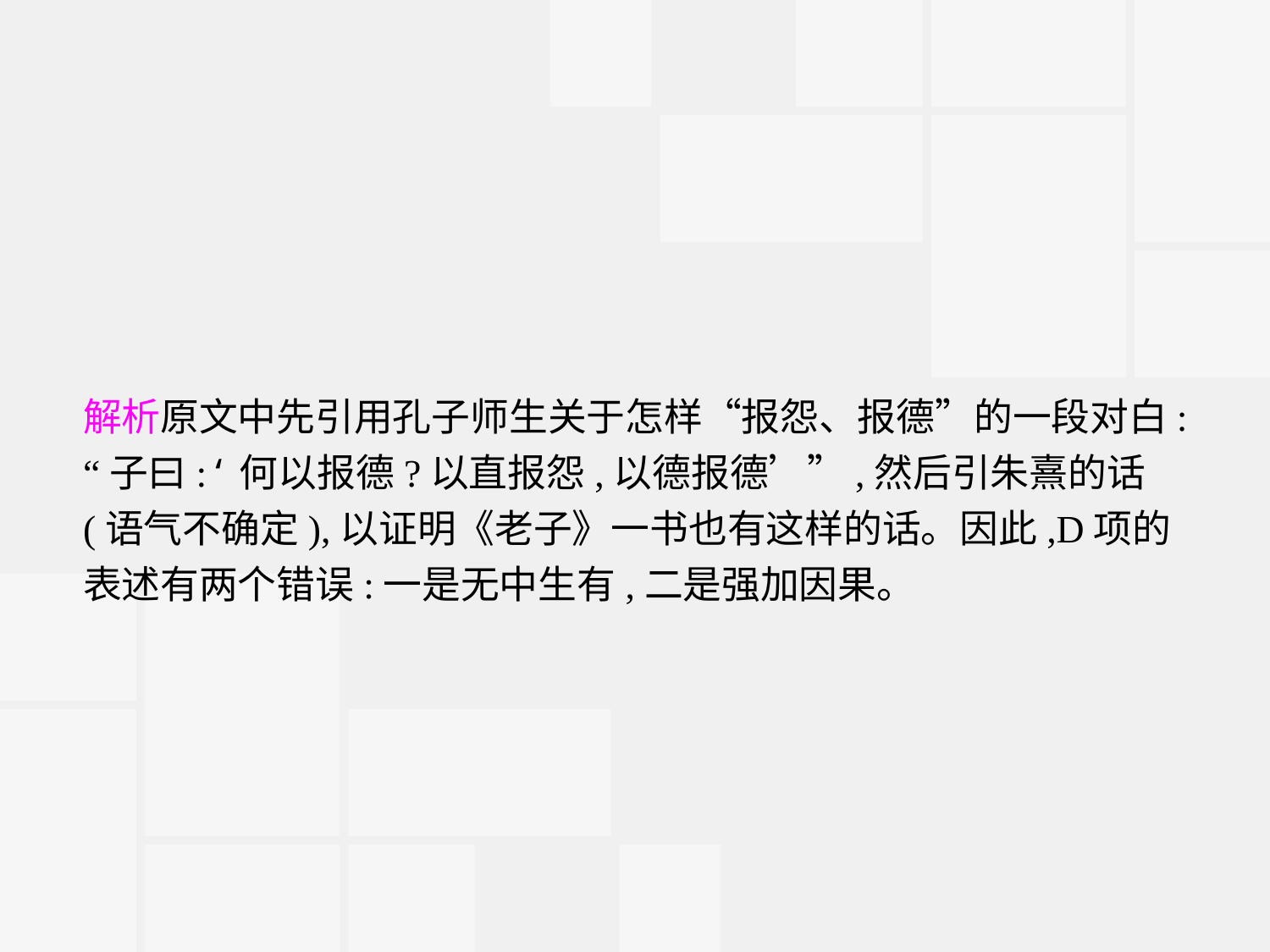

解析原文中先引用孔子师生关于怎样“报怨、报德”的一段对白:“子曰:‘何以报德?以直报怨,以德报德’”,然后引朱熹的话(语气不确定),以证明《老子》一书也有这样的话。因此,D项的表述有两个错误:一是无中生有,二是强加因果。